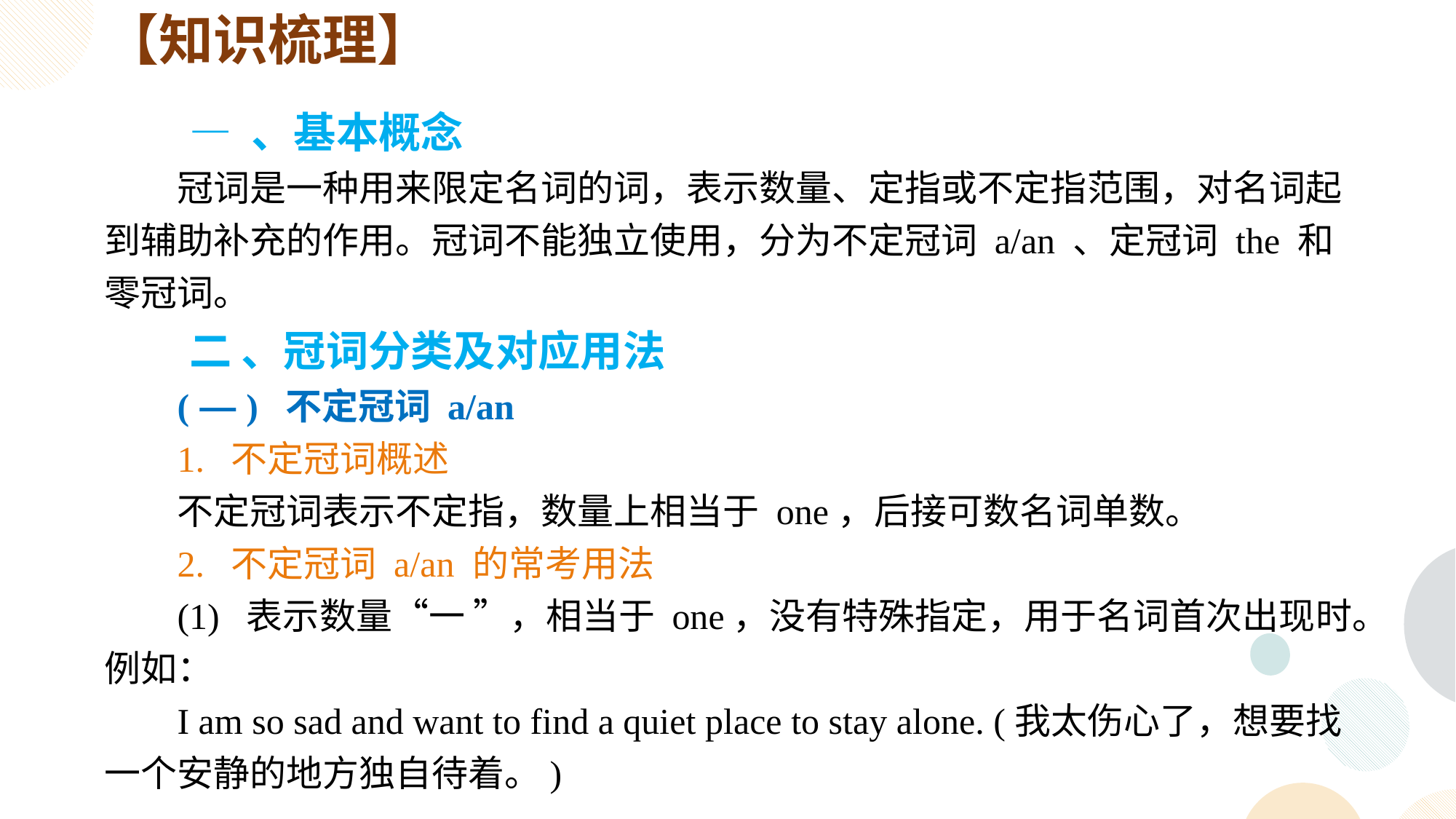

【知识梳理】

— 、基本概念
冠词是一种用来限定名词的词，表示数量、定指或不定指范围，对名词起到辅助补充的作用。冠词不能独立使用，分为不定冠词 a/an 、定冠词 the 和零冠词。
二 、冠词分类及对应用法
( — )  不定冠词 a/an
1.  不定冠词概述
不定冠词表示不定指，数量上相当于 one，后接可数名词单数。
2.  不定冠词 a/an 的常考用法
(1)  表示数量“一 ”，相当于 one，没有特殊指定，用于名词首次出现时。例如：
I am so sad and want to find a quiet place to stay alone. (我太伤心了，想要找一个安静的地方独自待着。)